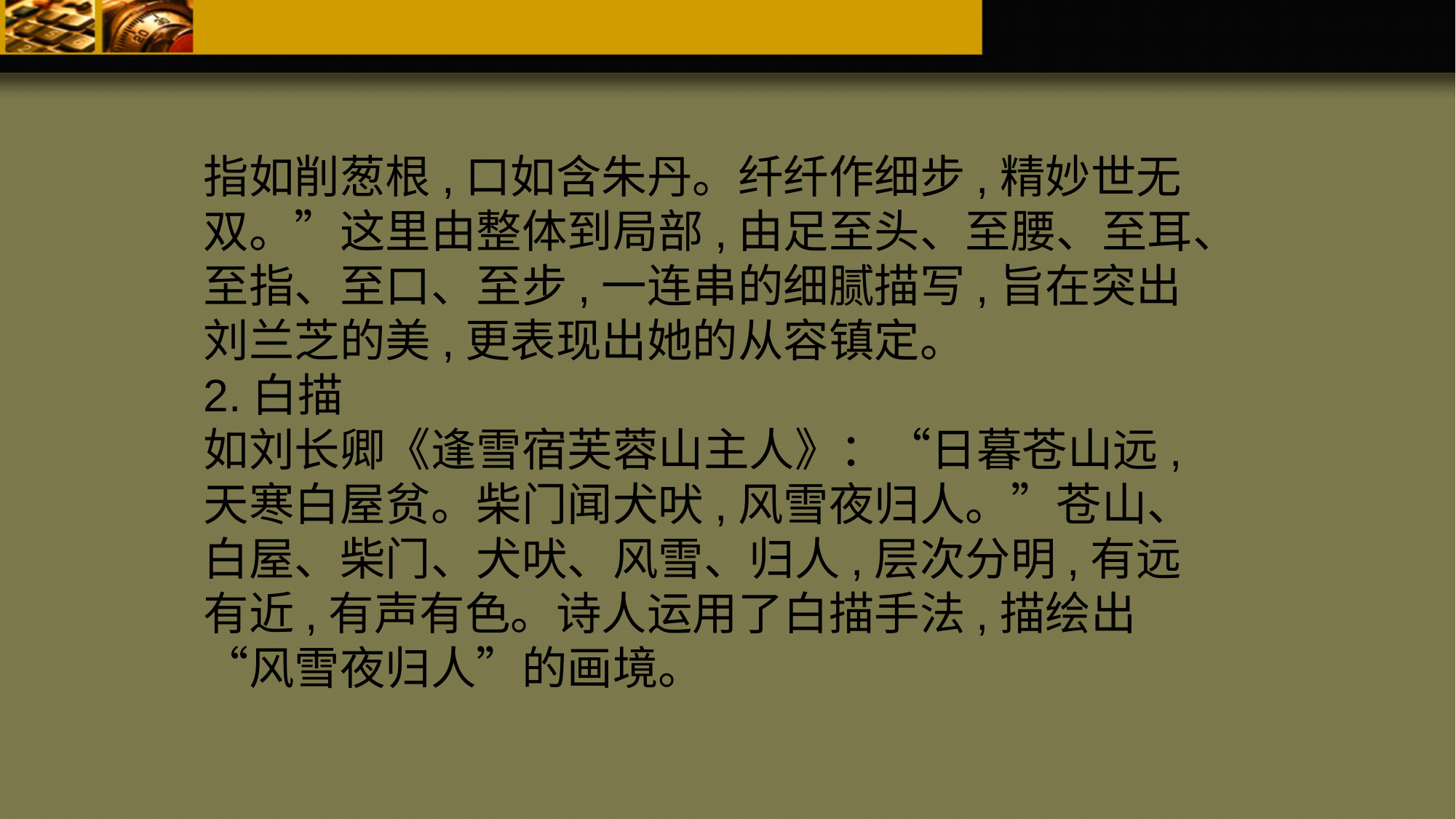

指如削葱根,口如含朱丹。纤纤作细步,精妙世无双。”这里由整体到局部,由足至头、至腰、至耳、至指、至口、至步,一连串的细腻描写,旨在突出刘兰芝的美,更表现出她的从容镇定。
2.白描
如刘长卿《逢雪宿芙蓉山主人》：“日暮苍山远,天寒白屋贫。柴门闻犬吠,风雪夜归人。”苍山、白屋、柴门、犬吠、风雪、归人,层次分明,有远有近,有声有色。诗人运用了白描手法,描绘出“风雪夜归人”的画境。